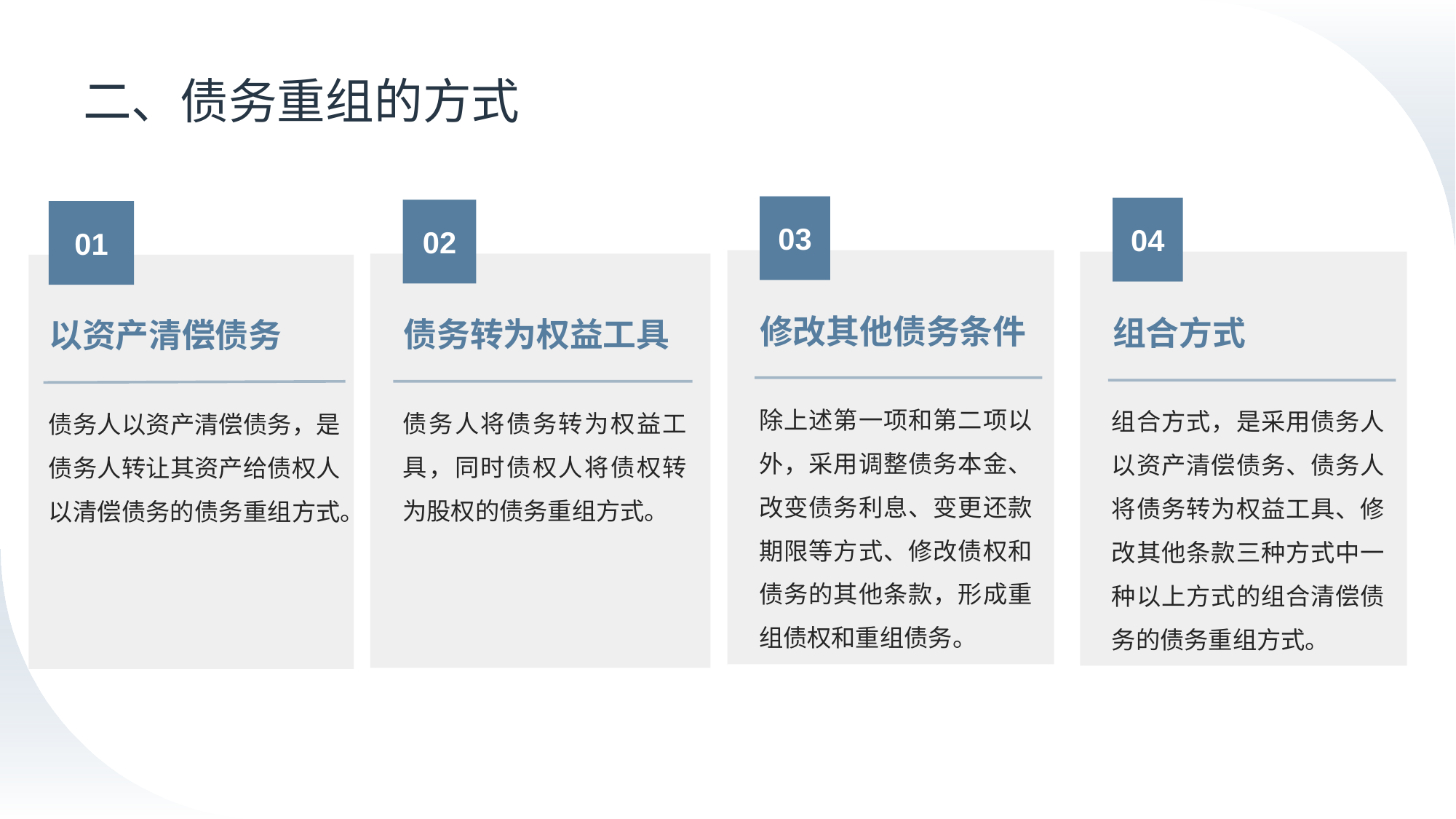

# 二、债务重组的方式
03
04
02
01

修改其他债务条件
组合方式
以资产清偿债务
债务转为权益工具
除上述第一项和第二项以外，采用调整债务本金、改变债务利息、变更还款期限等方式、修改债权和债务的其他条款，形成重组债权和重组债务。
组合方式，是采用债务人以资产清偿债务、债务人将债务转为权益工具、修改其他条款三种方式中一种以上方式的组合清偿债务的债务重组方式。
债务人将债务转为权益工具，同时债权人将债权转为股权的债务重组方式。
债务人以资产清偿债务，是债务人转让其资产给债权人以清偿债务的债务重组方式。